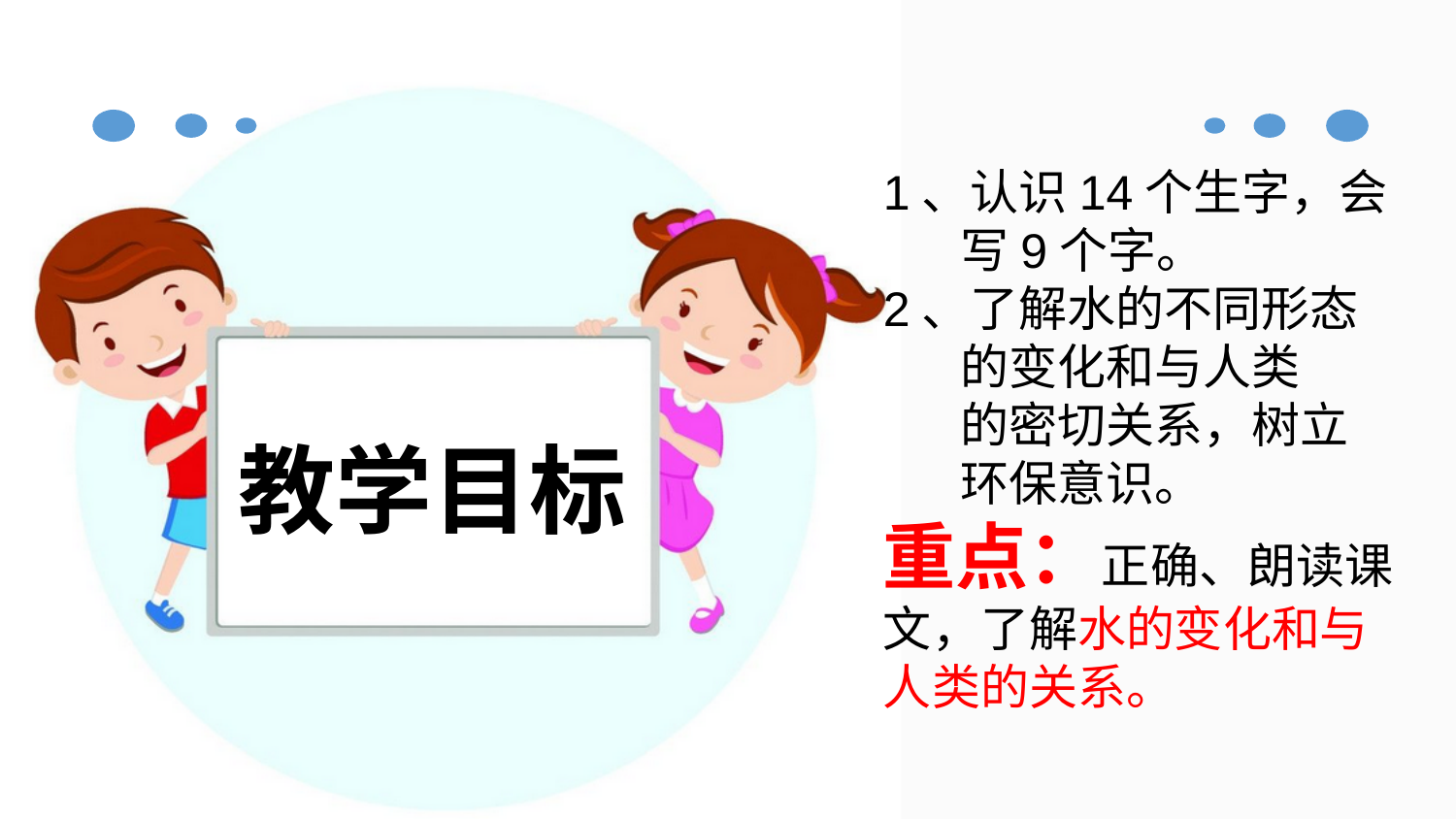

1、认识14个生字，会
      写9个字。
2、了解水的不同形态
      的变化和与人类
      的密切关系，树立
      环保意识。
重点：正确、朗读课文，了解水的变化和与人类的关系。
教学目标